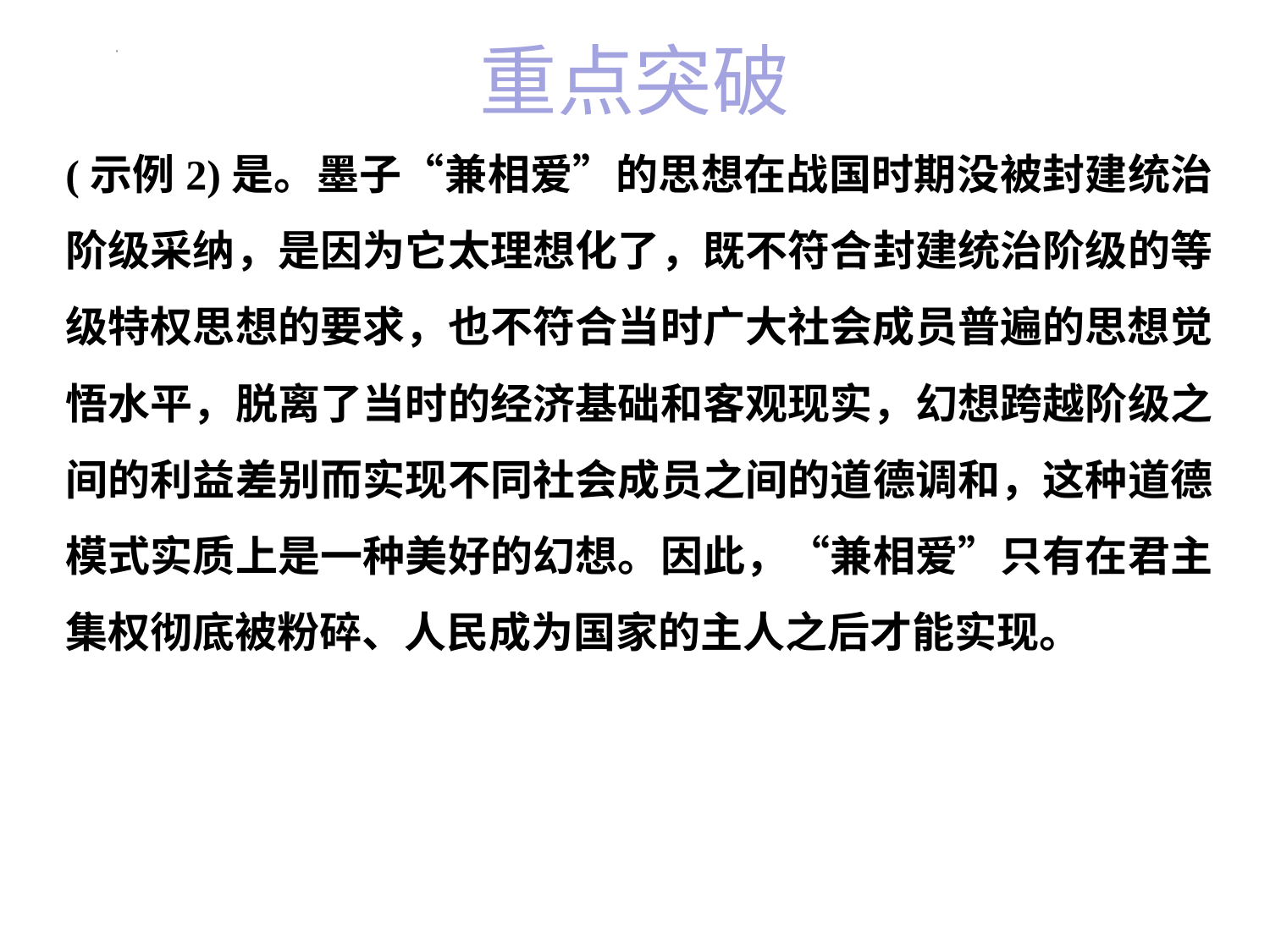

# 重点突破
(示例2)是。墨子“兼相爱”的思想在战国时期没被封建统治阶级采纳，是因为它太理想化了，既不符合封建统治阶级的等级特权思想的要求，也不符合当时广大社会成员普遍的思想觉悟水平，脱离了当时的经济基础和客观现实，幻想跨越阶级之间的利益差别而实现不同社会成员之间的道德调和，这种道德模式实质上是一种美好的幻想。因此，“兼相爱”只有在君主集权彻底被粉碎、人民成为国家的主人之后才能实现。